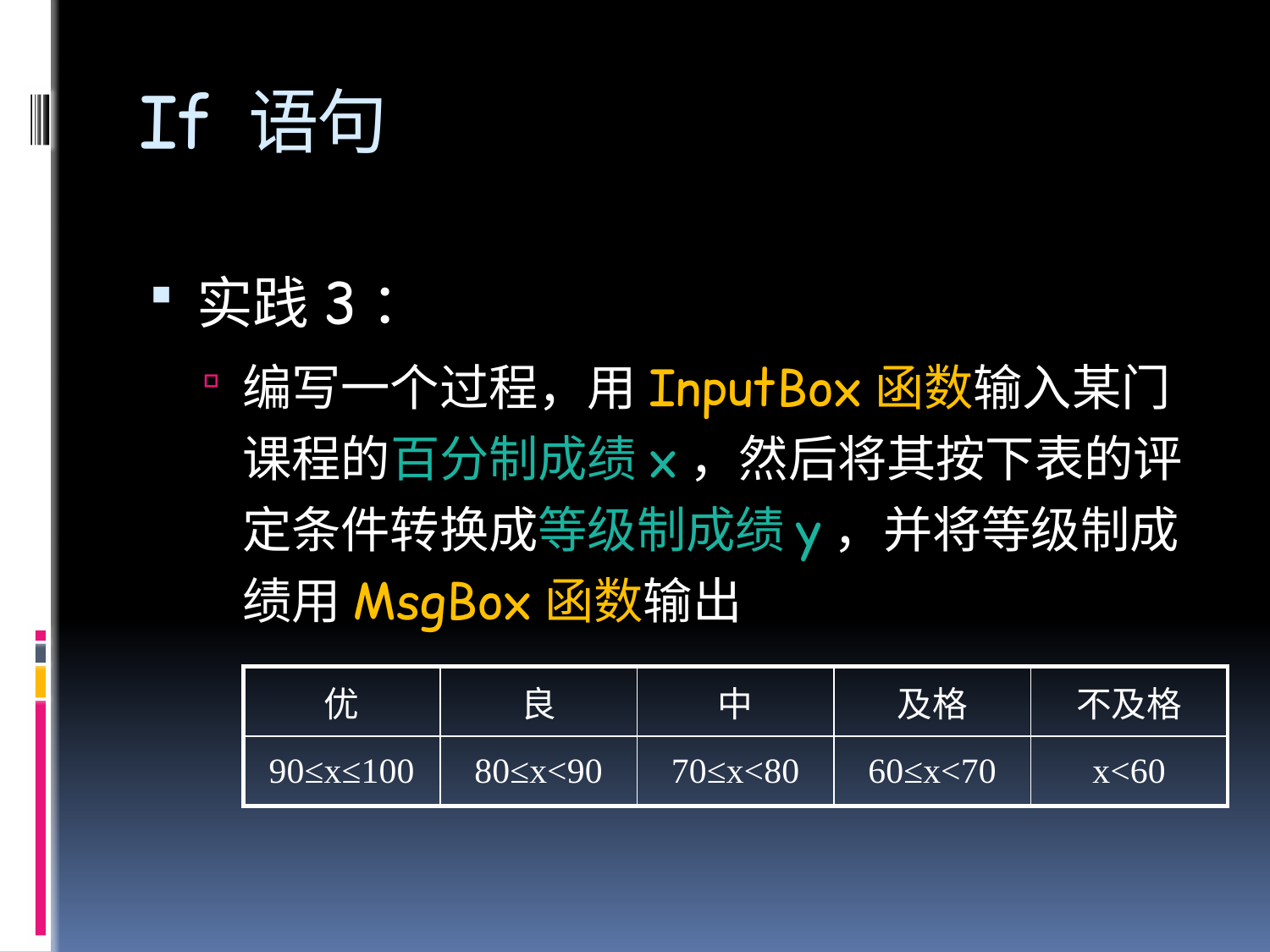

# If 语句
实践3：
编写一个过程，用InputBox函数输入某门课程的百分制成绩x，然后将其按下表的评定条件转换成等级制成绩y，并将等级制成绩用MsgBox函数输出
| 优 | 良 | 中 | 及格 | 不及格 |
| --- | --- | --- | --- | --- |
| 90≤x≤100 | 80≤x<90 | 70≤x<80 | 60≤x<70 | x<60 |